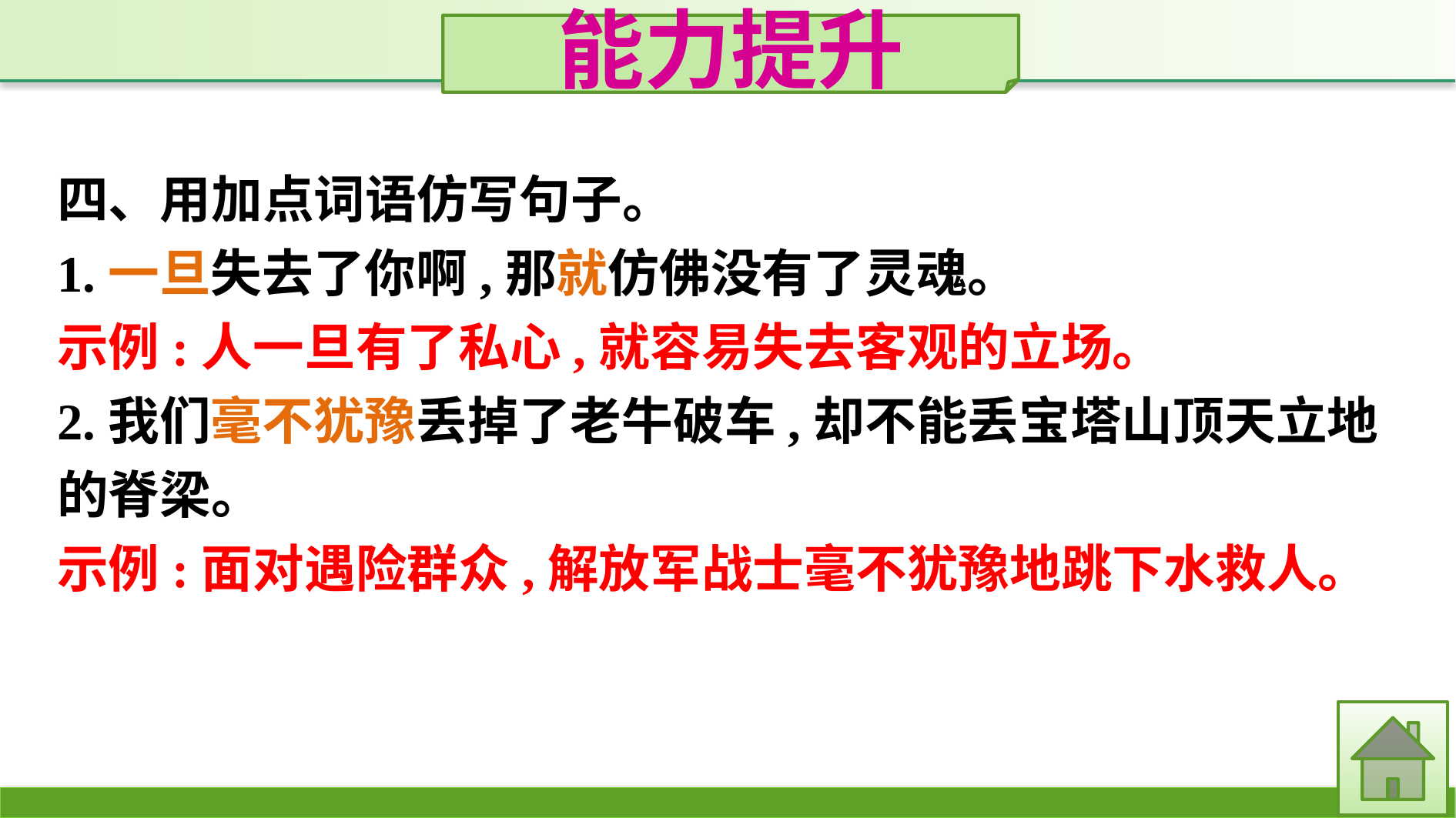

能力提升
四、用加点词语仿写句子。
1.一旦失去了你啊,那就仿佛没有了灵魂。
示例:人一旦有了私心,就容易失去客观的立场。
2.我们毫不犹豫丢掉了老牛破车,却不能丢宝塔山顶天立地的脊梁。
示例:面对遇险群众,解放军战士毫不犹豫地跳下水救人。